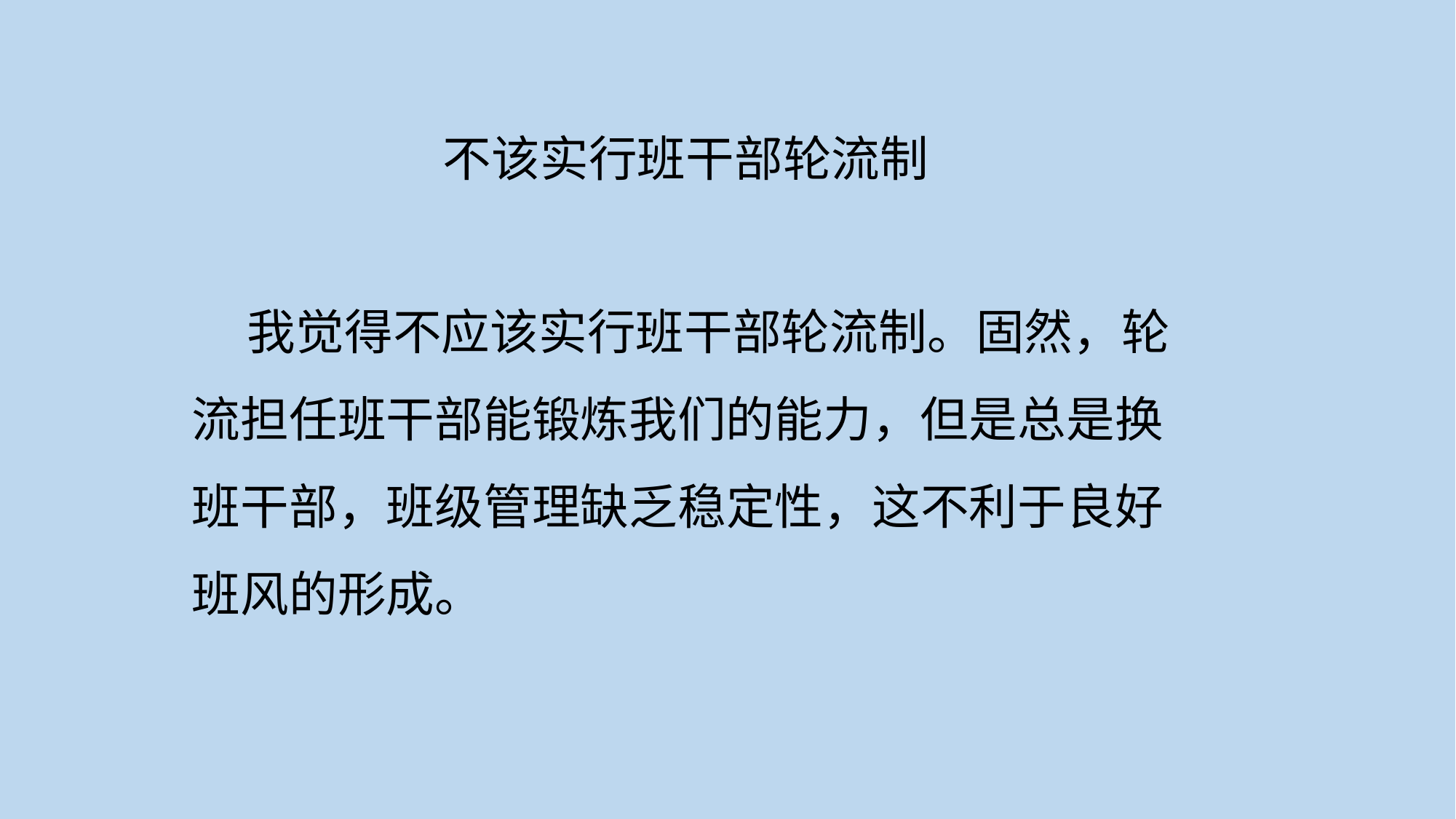

不该实行班干部轮流制
    我觉得不应该实行班干部轮流制。固然，轮流担任班干部能锻炼我们的能力，但是总是换班干部，班级管理缺乏稳定性，这不利于良好班风的形成。